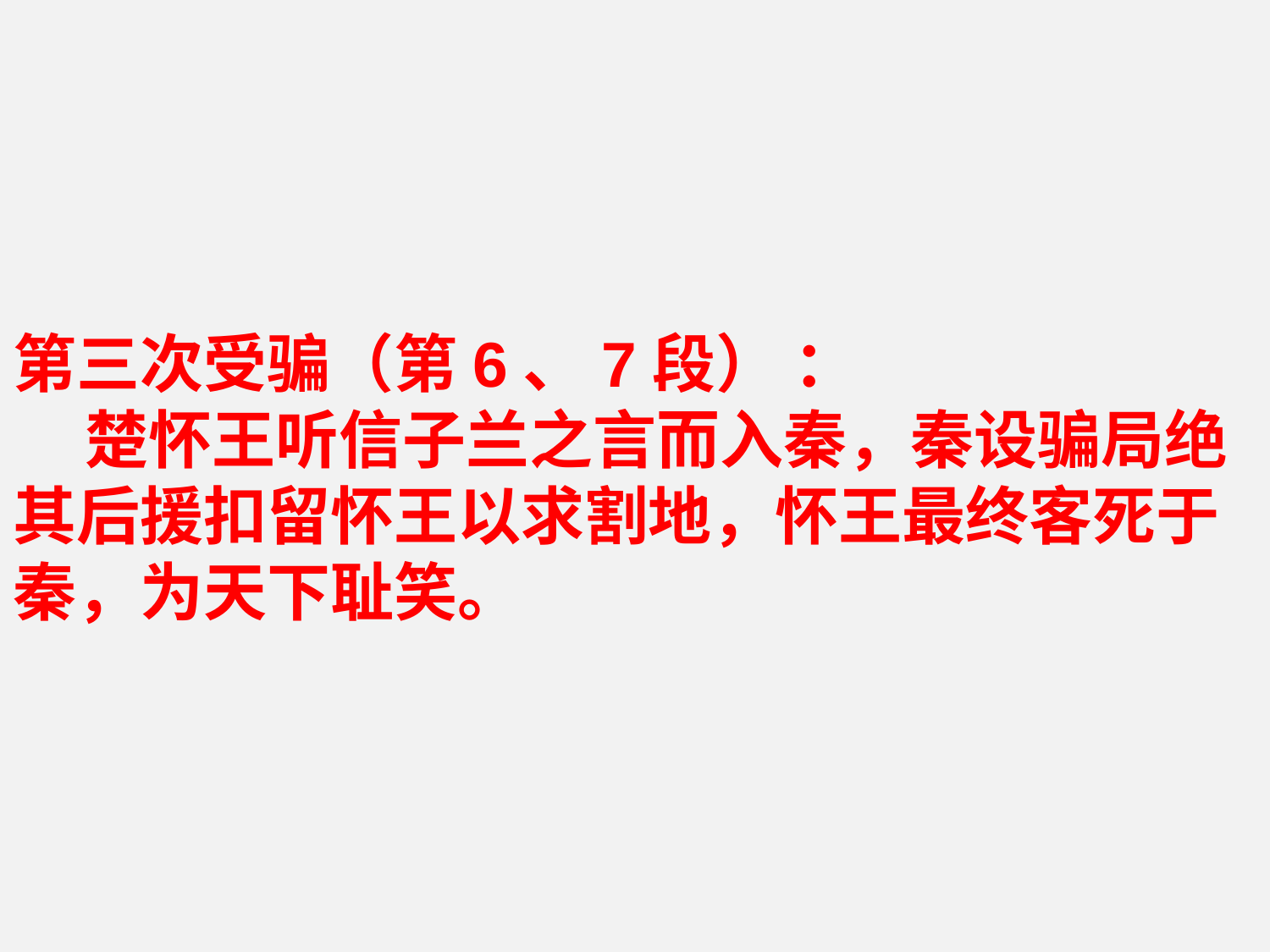

# 第三次受骗（第6、7段） ： 楚怀王听信子兰之言而入秦，秦设骗局绝其后援扣留怀王以求割地，怀王最终客死于秦，为天下耻笑。